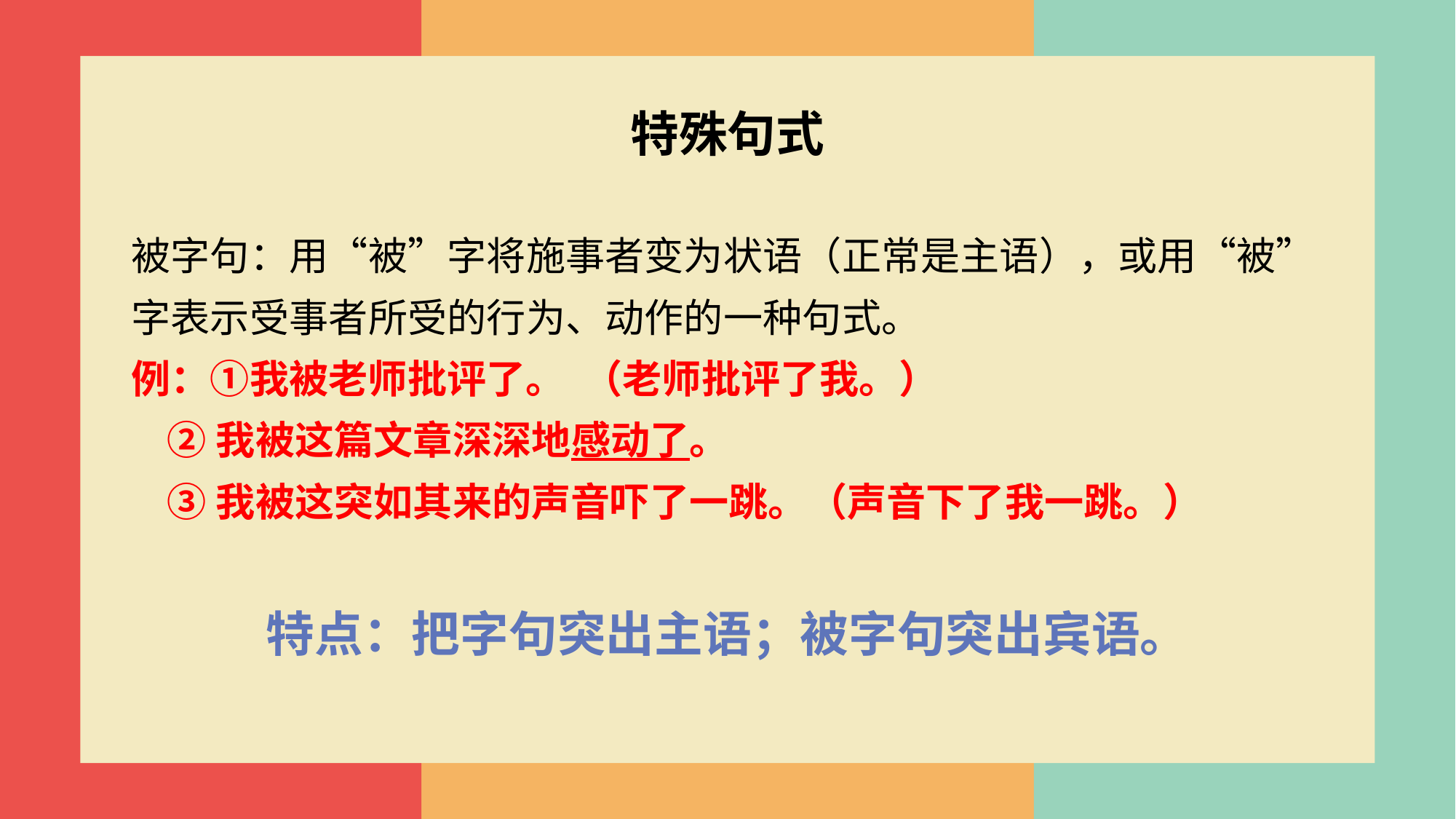

特殊句式
被字句：用“被”字将施事者变为状语（正常是主语），或用“被”字表示受事者所受的行为、动作的一种句式。
例：①我被老师批评了。  （老师批评了我。）
    ②我被这篇文章深深地感动了。
    ③我被这突如其来的声音吓了一跳。（声音下了我一跳。）

特点：把字句突出主语；被字句突出宾语。